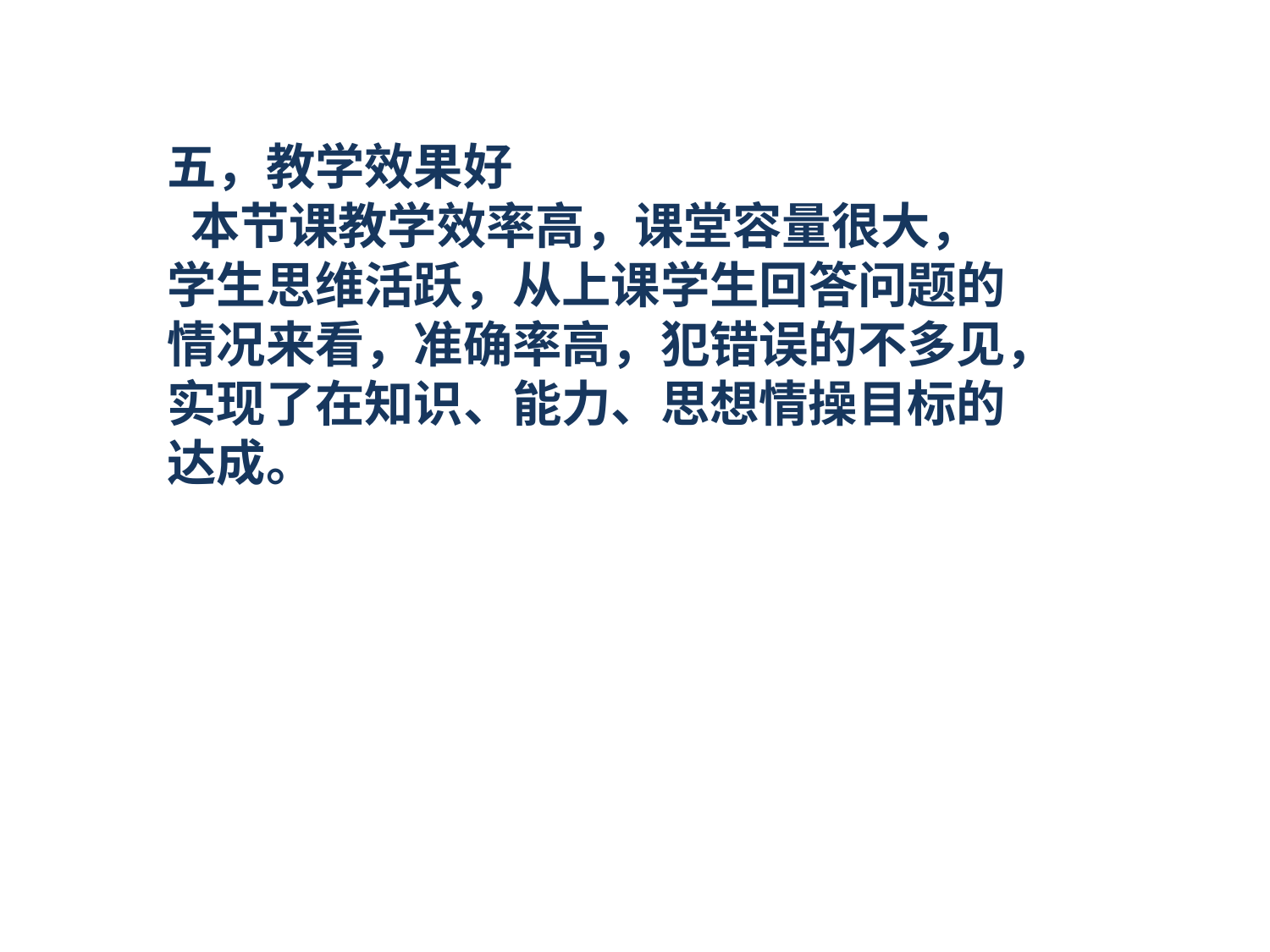

五，教学效果好
 本节课教学效率高，课堂容量很大，学生思维活跃，从上课学生回答问题的情况来看，准确率高，犯错误的不多见，实现了在知识、能力、思想情操目标的达成。